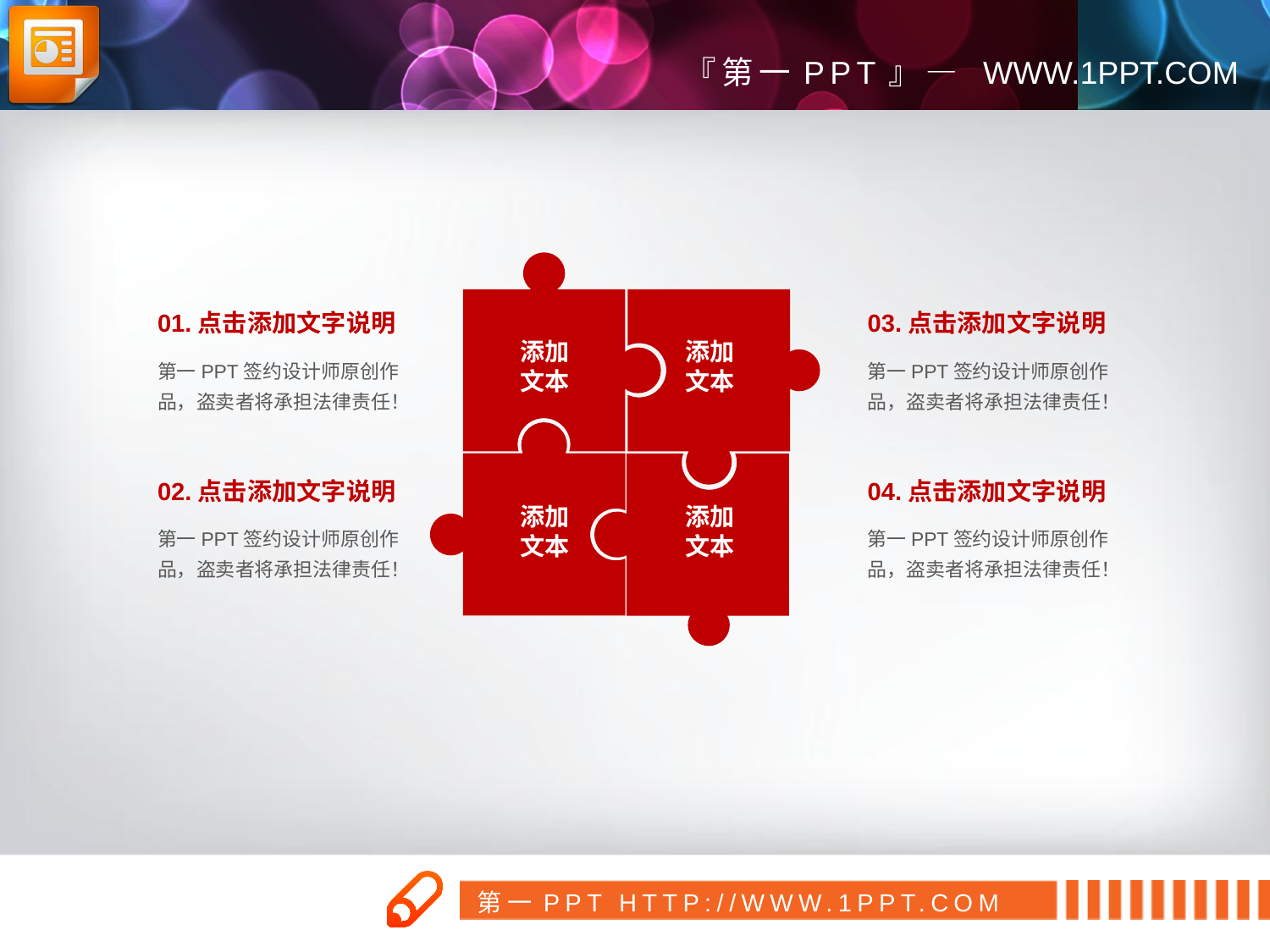

添加
文本

添加
文本
01.点击添加文字说明
03.点击添加文字说明
第一PPT签约设计师原创作品，盗卖者将承担法律责任！
第一PPT签约设计师原创作品，盗卖者将承担法律责任！

添加
文本

添加
文本
02.点击添加文字说明
04.点击添加文字说明
第一PPT签约设计师原创作品，盗卖者将承担法律责任！
第一PPT签约设计师原创作品，盗卖者将承担法律责任！